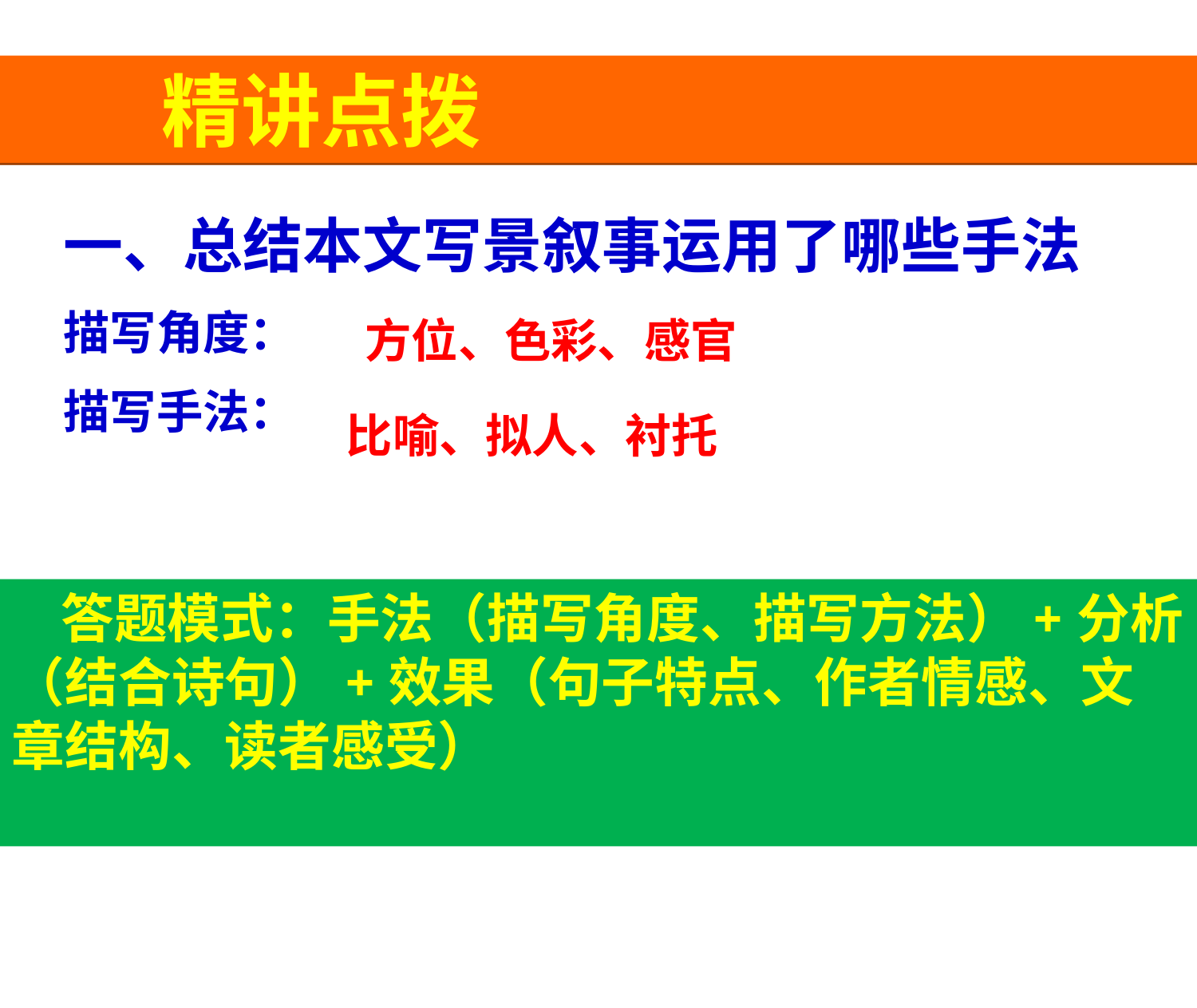

精讲点拨
一、总结本文写景叙事运用了哪些手法
描写角度：
描写手法：

方位、色彩、感官

比喻、拟人、衬托

   答题模式：手法（描写角度、描写方法）+分析（结合诗句）+效果（句子特点、作者情感、文章结构、读者感受）